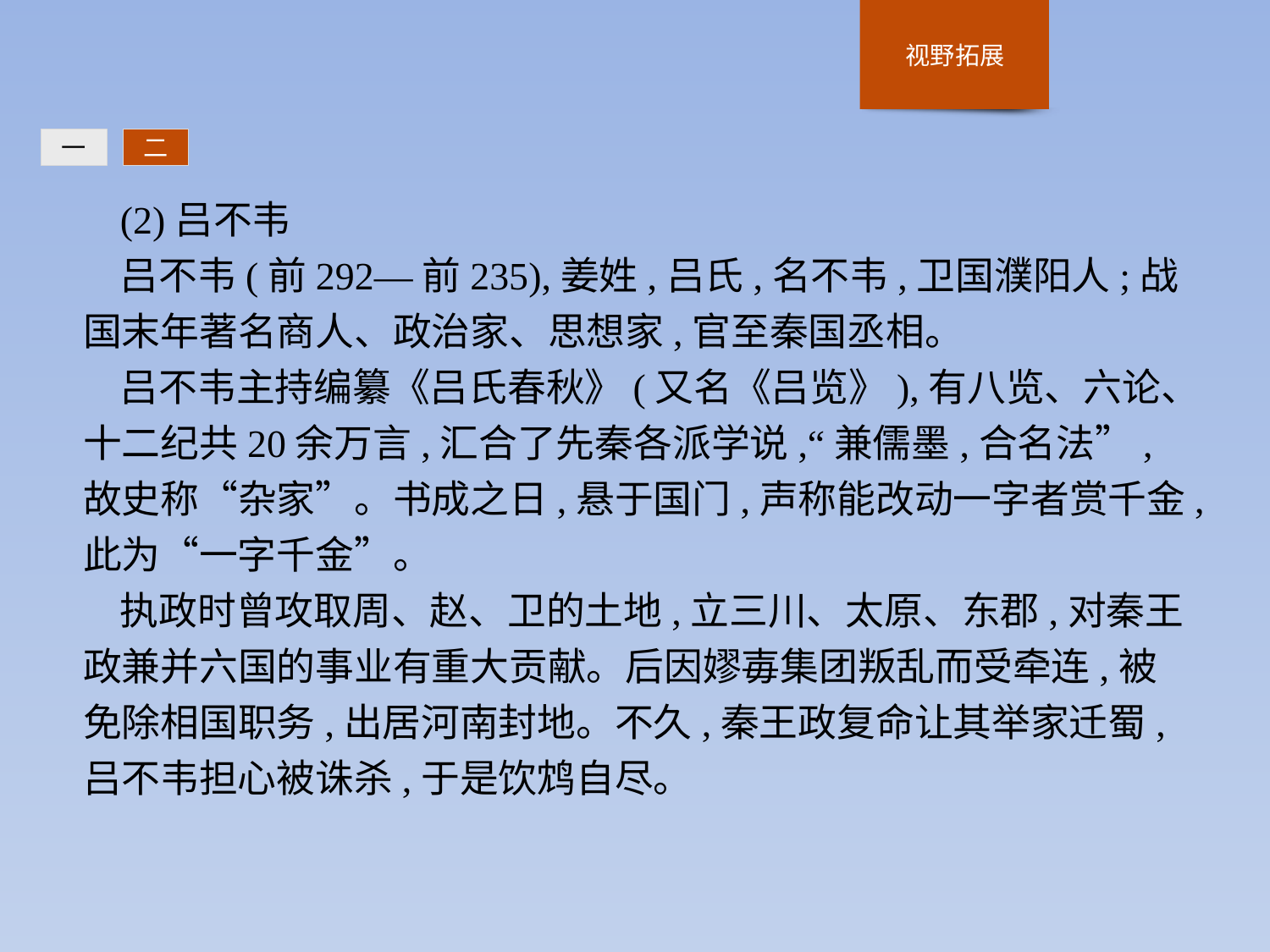

一
二
(2)吕不韦
吕不韦(前292—前235),姜姓,吕氏,名不韦,卫国濮阳人;战国末年著名商人、政治家、思想家,官至秦国丞相。
吕不韦主持编纂《吕氏春秋》(又名《吕览》),有八览、六论、十二纪共20余万言,汇合了先秦各派学说,“兼儒墨,合名法”,故史称“杂家”。书成之日,悬于国门,声称能改动一字者赏千金,此为“一字千金”。
执政时曾攻取周、赵、卫的土地,立三川、太原、东郡,对秦王政兼并六国的事业有重大贡献。后因嫪毐集团叛乱而受牵连,被免除相国职务,出居河南封地。不久,秦王政复命让其举家迁蜀,吕不韦担心被诛杀,于是饮鸩自尽。